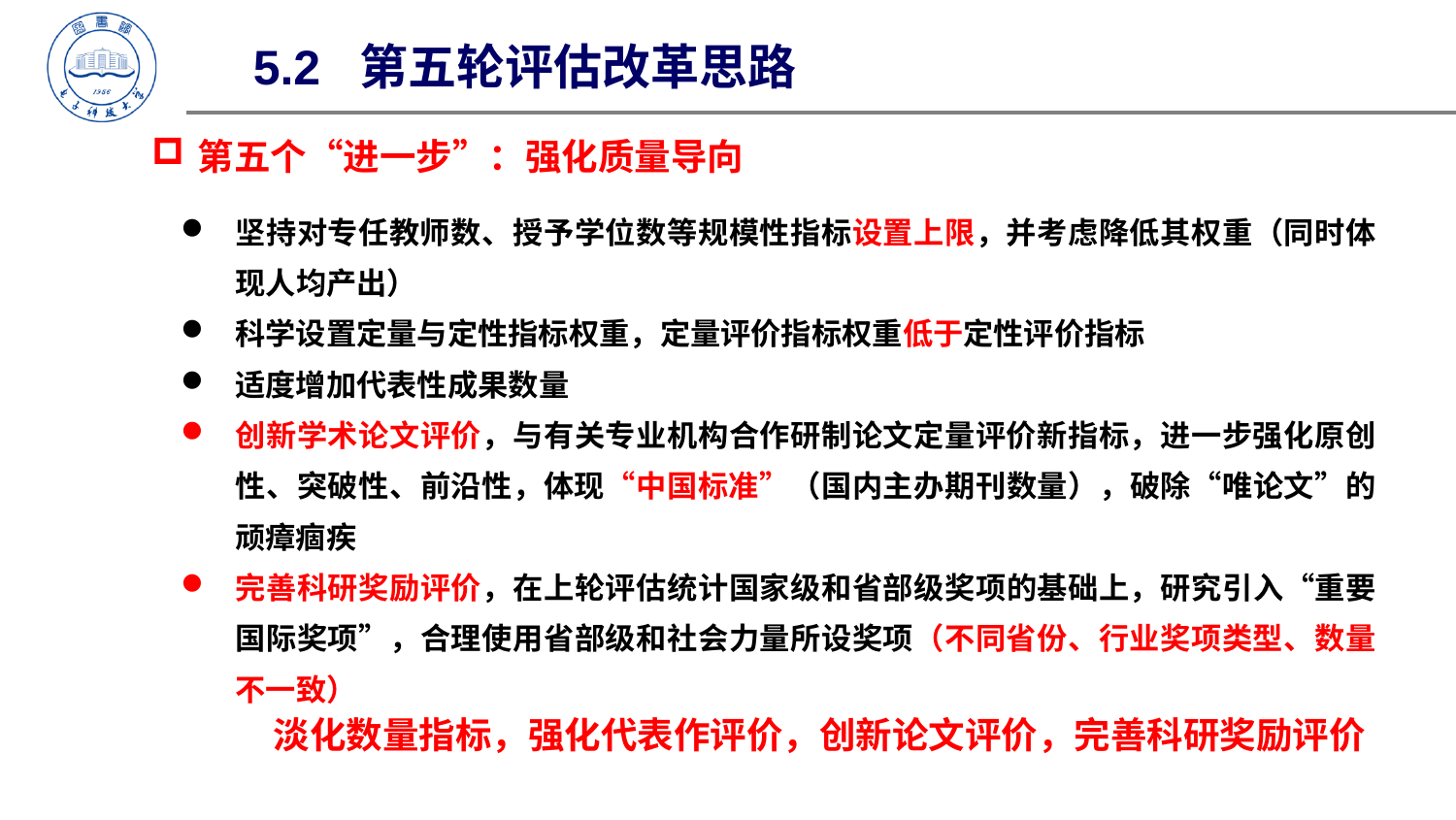

5.2  第五轮评估改革思路
第五个“进一步”：强化质量导向
坚持对专任教师数、授予学位数等规模性指标设置上限，并考虑降低其权重（同时体现人均产出）
科学设置定量与定性指标权重，定量评价指标权重低于定性评价指标
适度增加代表性成果数量
创新学术论文评价，与有关专业机构合作研制论文定量评价新指标，进一步强化原创性、突破性、前沿性，体现“中国标准”（国内主办期刊数量），破除“唯论文”的顽瘴痼疾
完善科研奖励评价，在上轮评估统计国家级和省部级奖项的基础上，研究引入“重要国际奖项”，合理使用省部级和社会力量所设奖项（不同省份、行业奖项类型、数量不一致）
淡化数量指标，强化代表作评价，创新论文评价，完善科研奖励评价